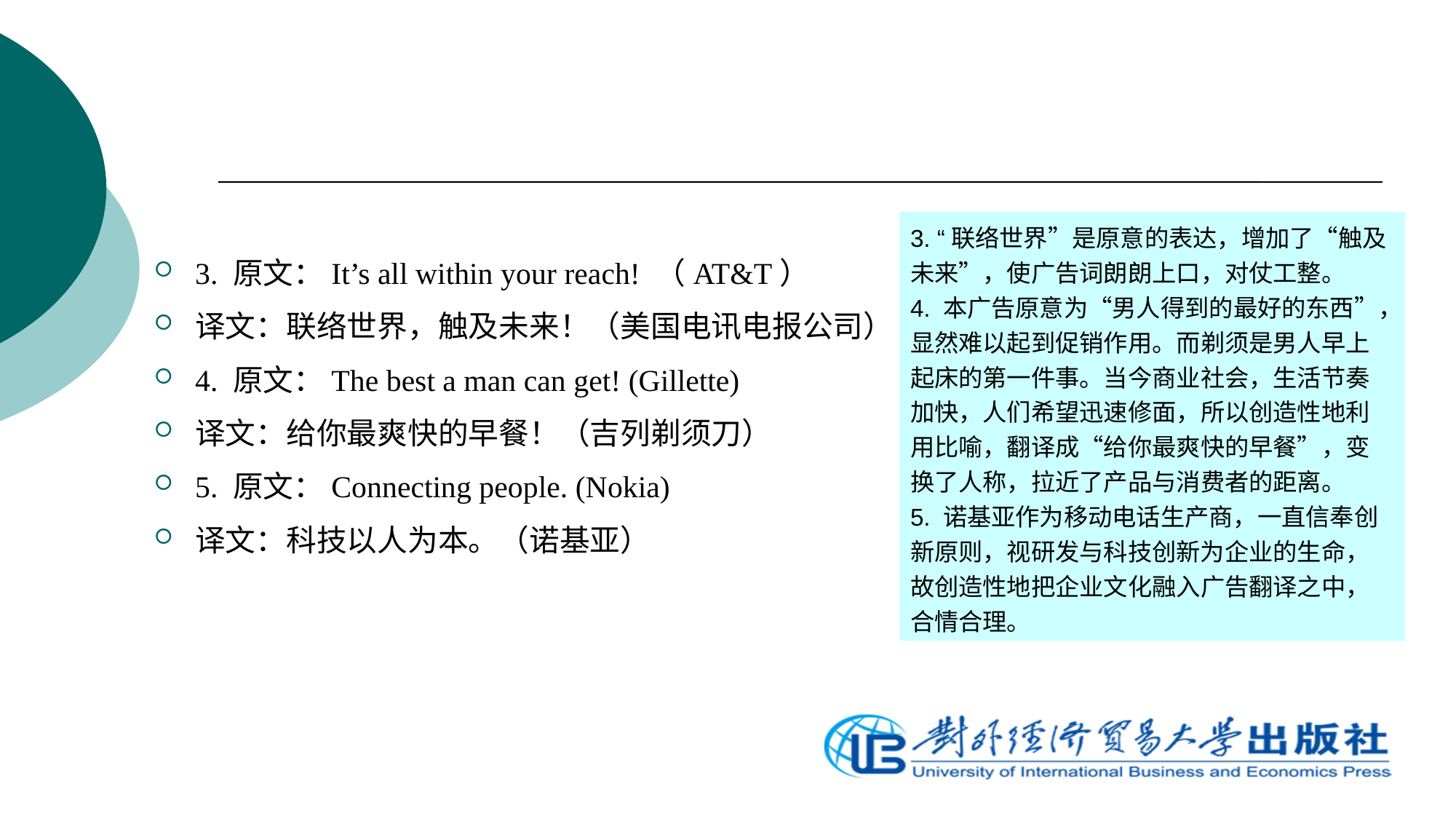

3. “联络世界”是原意的表达，增加了“触及未来”，使广告词朗朗上口，对仗工整。
4. 本广告原意为“男人得到的最好的东西”，显然难以起到促销作用。而剃须是男人早上起床的第一件事。当今商业社会，生活节奏加快，人们希望迅速修面，所以创造性地利用比喻，翻译成“给你最爽快的早餐”，变换了人称，拉近了产品与消费者的距离。
5. 诺基亚作为移动电话生产商，一直信奉创新原则，视研发与科技创新为企业的生命，故创造性地把企业文化融入广告翻译之中，合情合理。
3. 原文：It’s all within your reach! （AT&T）
译文：联络世界，触及未来！（美国电讯电报公司）
4. 原文：The best a man can get! (Gillette)
译文：给你最爽快的早餐！（吉列剃须刀）
5. 原文：Connecting people. (Nokia)
译文：科技以人为本。（诺基亚）